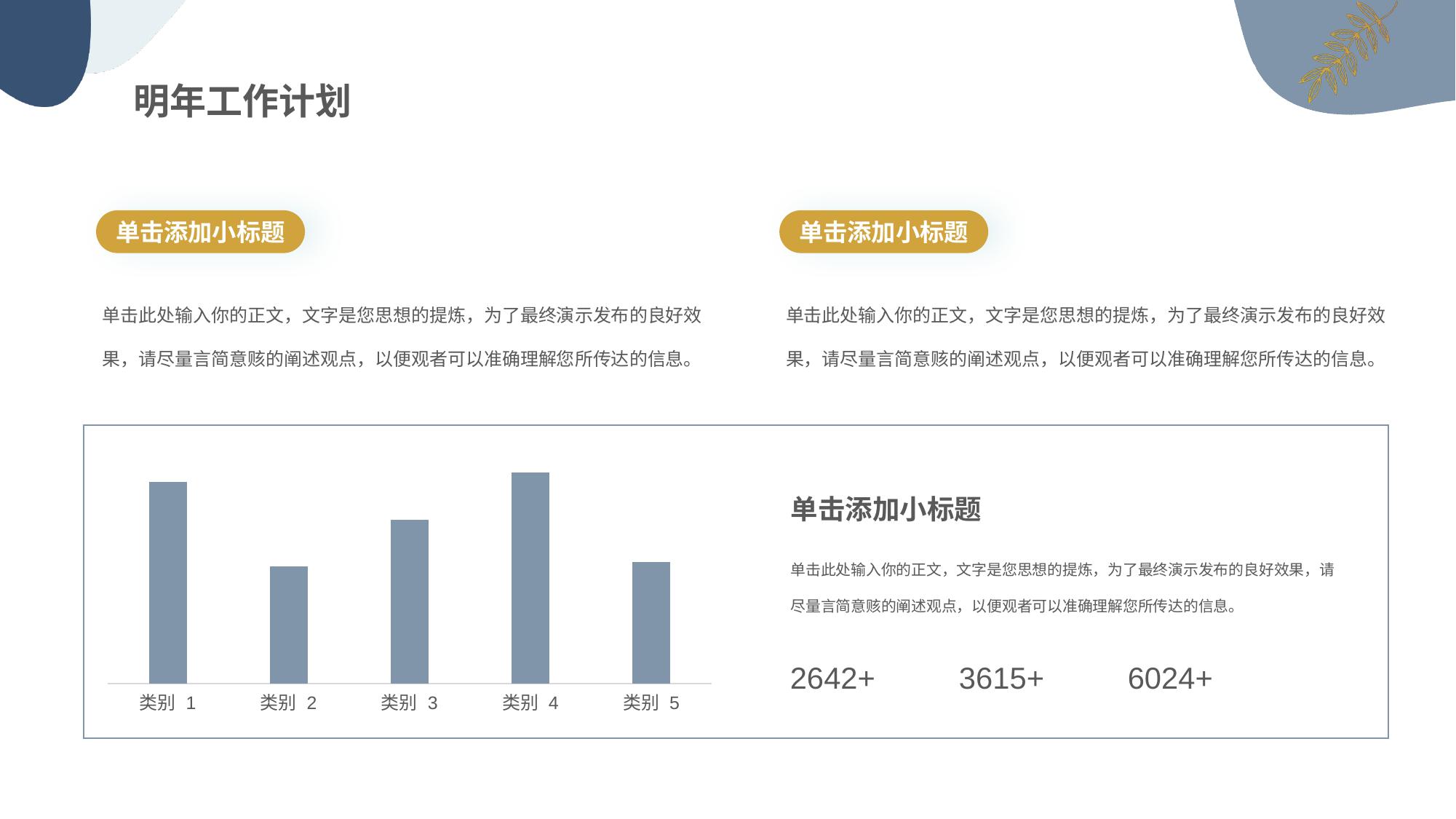

明年工作计划

单击添加小标题
单击此处输入你的正文，文字是您思想的提炼，为了最终演示发布的良好效果，请尽量言简意赅的阐述观点，以便观者可以准确理解您所传达的信息。

单击添加小标题
单击此处输入你的正文，文字是您思想的提炼，为了最终演示发布的良好效果，请尽量言简意赅的阐述观点，以便观者可以准确理解您所传达的信息。

### Chart

| Category | 系列 1 |
|---|---|
| 类别 1 | 4.3 |
| 类别 2 | 2.5 |
| 类别 3 | 3.5 |
| 类别 4 | 4.5 |
| 类别 5 | 2.6 |
单击添加小标题
单击此处输入你的正文，文字是您思想的提炼，为了最终演示发布的良好效果，请尽量言简意赅的阐述观点，以便观者可以准确理解您所传达的信息。
2642+
3615+
6024+